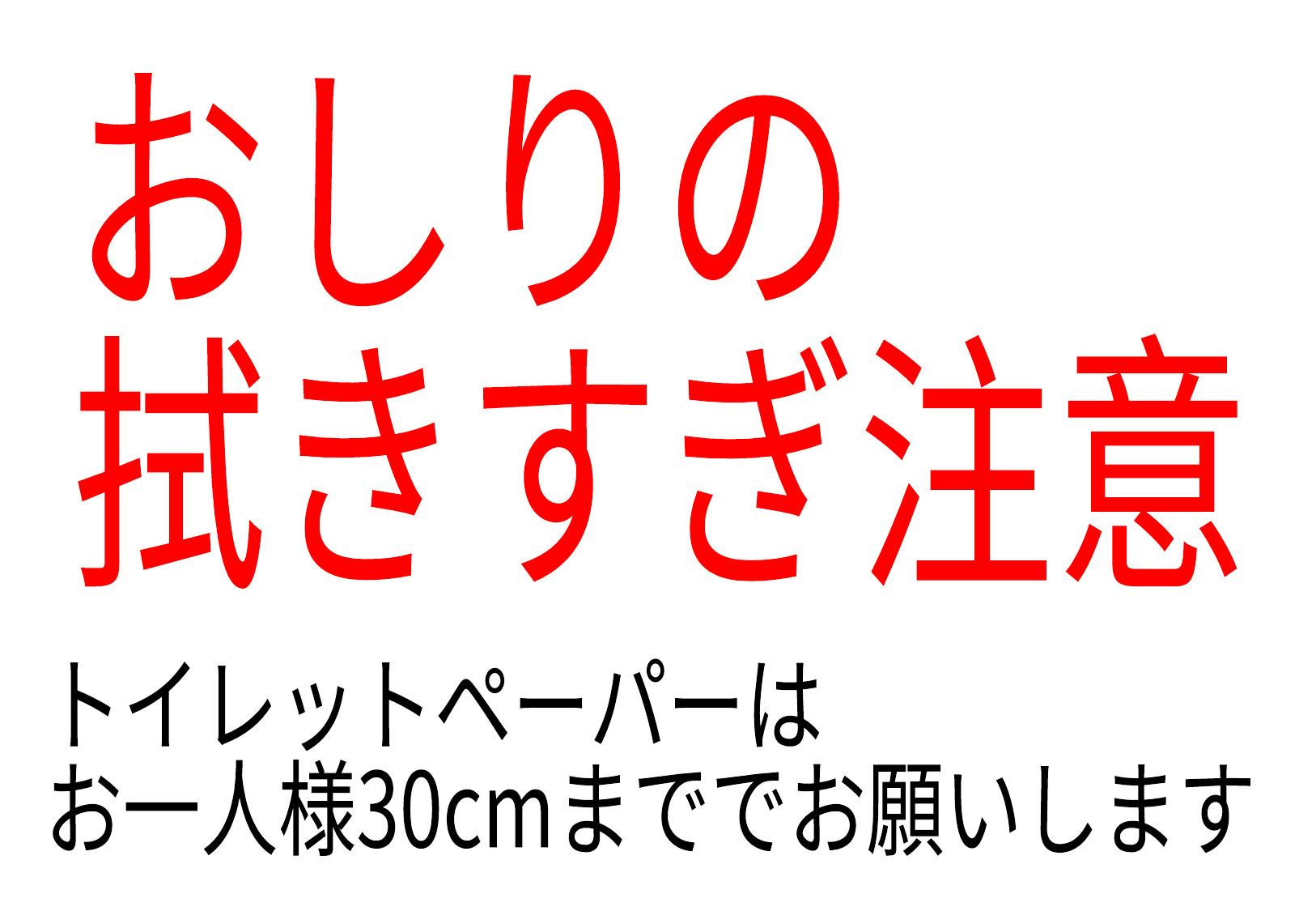

おしりの
拭きすぎ注意
トイレットペーパーは
お一人様30cmまででお願いします